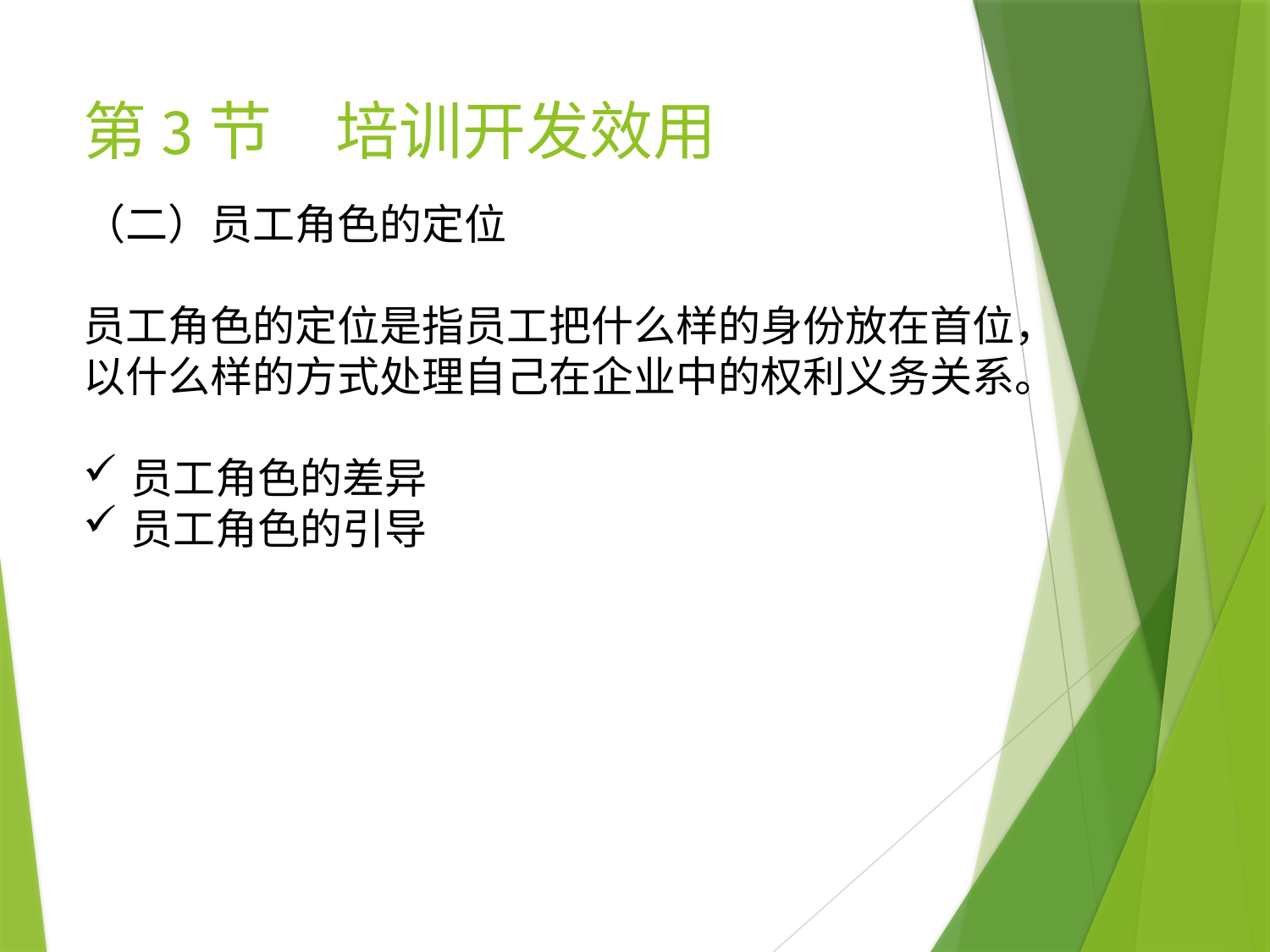

# 第3节　培训开发效用
（二）员工角色的定位

员工角色的定位是指员工把什么样的身份放在首位，以什么样的方式处理自己在企业中的权利义务关系。

员工角色的差异
员工角色的引导